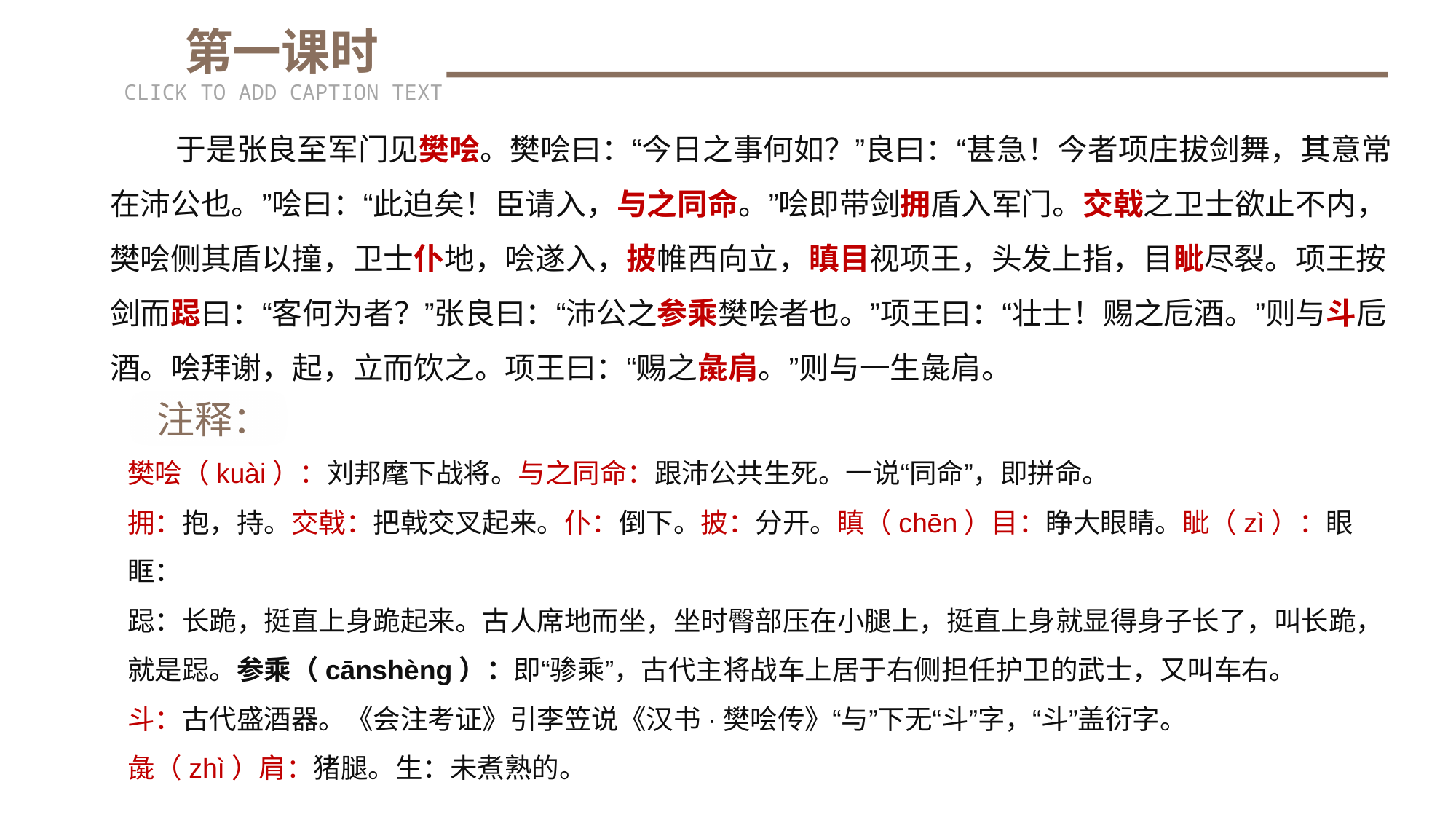

第一课时

CLICK TO ADD CAPTION TEXT
       于是张良至军门见樊哙。樊哙曰：“今日之事何如？”良曰：“甚急！今者项庄拔剑舞，其意常在沛公也。”哙曰：“此迫矣！臣请入，与之同命。”哙即带剑拥盾入军门。交戟之卫士欲止不内，樊哙侧其盾以撞，卫士仆地，哙遂入，披帷西向立，瞋目视项王，头发上指，目眦尽裂。项王按剑而跽曰：“客何为者？”张良曰：“沛公之参乘樊哙者也。”项王曰：“壮士！赐之卮酒。”则与斗卮酒。哙拜谢，起，立而饮之。项王曰：“赐之彘肩。”则与一生彘肩。
 注释：
樊哙（kuài）：刘邦麾下战将。与之同命：跟沛公共生死。一说“同命”，即拼命。
拥：抱，持。交戟：把戟交叉起来。仆：倒下。披：分开。瞋（chēn）目：睁大眼睛。眦（zì）：眼眶：
跽：长跪，挺直上身跪起来。古人席地而坐，坐时臀部压在小腿上，挺直上身就显得身子长了，叫长跪，就是跽。参乘（cānshèng）：即“骖乘”，古代主将战车上居于右侧担任护卫的武士，又叫车右。
斗：古代盛酒器。《会注考证》引李笠说《汉书·樊哙传》“与”下无“斗”字，“斗”盖衍字。
彘（zhì）肩：猪腿。生：未煮熟的。